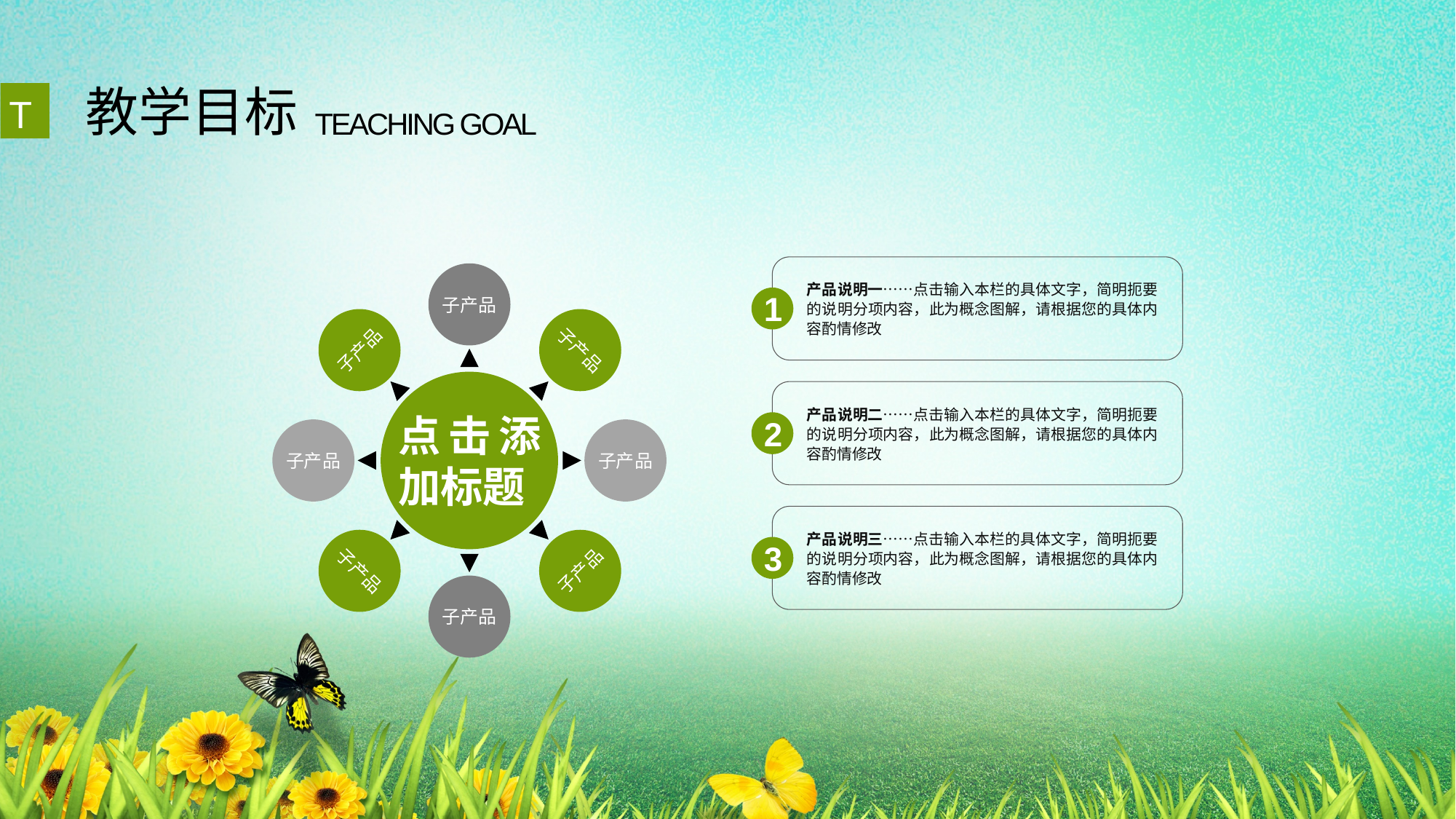

教学目标
TEACHING GOAL

T

子产品
产品说明一……点击输入本栏的具体文字，简明扼要的说明分项内容，此为概念图解，请根据您的具体内容酌情修改

1
子产品
子产品

产品说明二……点击输入本栏的具体文字，简明扼要的说明分项内容，此为概念图解，请根据您的具体内容酌情修改
点击添加标题

2
子产品
子产品

产品说明三……点击输入本栏的具体文字，简明扼要的说明分项内容，此为概念图解，请根据您的具体内容酌情修改
子产品
子产品

3

子产品